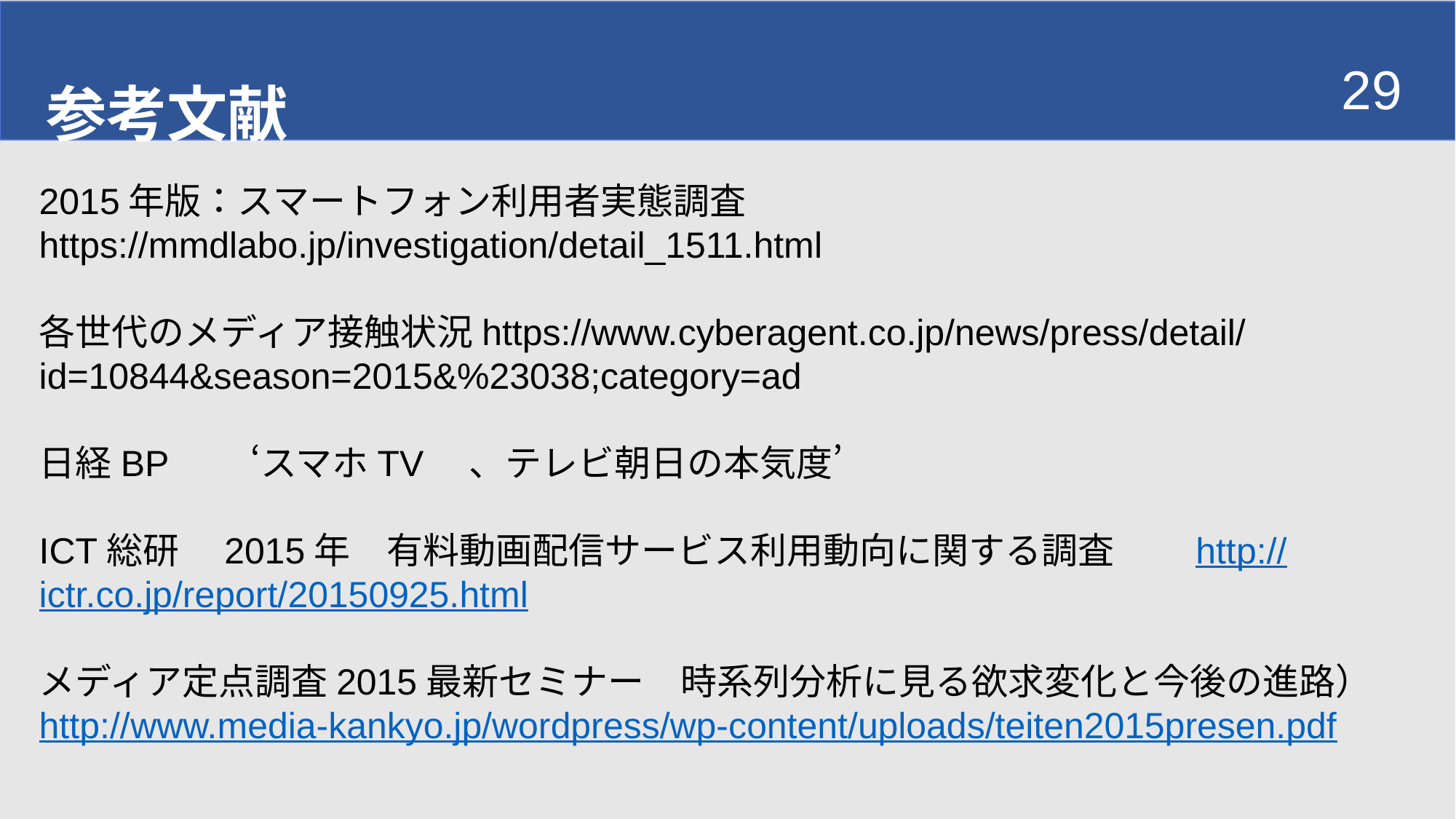

29
参考文献

2015年版：スマートフォン利用者実態調査　　　　　https://mmdlabo.jp/investigation/detail_1511.html​

各世代のメディア接触状況https://www.cyberagent.co.jp/news/press/detail/id=10844&season=2015&%23038;category=ad​

日経BP　　‘スマホTV　、テレビ朝日の本気度’​

ICT総研　2015年　有料動画配信サービス利用動向に関する調査　　http://ictr.co.jp/report/20150925.html

メディア定点調査2015最新セミナー　時系列分析に見る欲求変化と今後の進路）
http://www.media-kankyo.jp/wordpress/wp-content/uploads/teiten2015presen.pdf